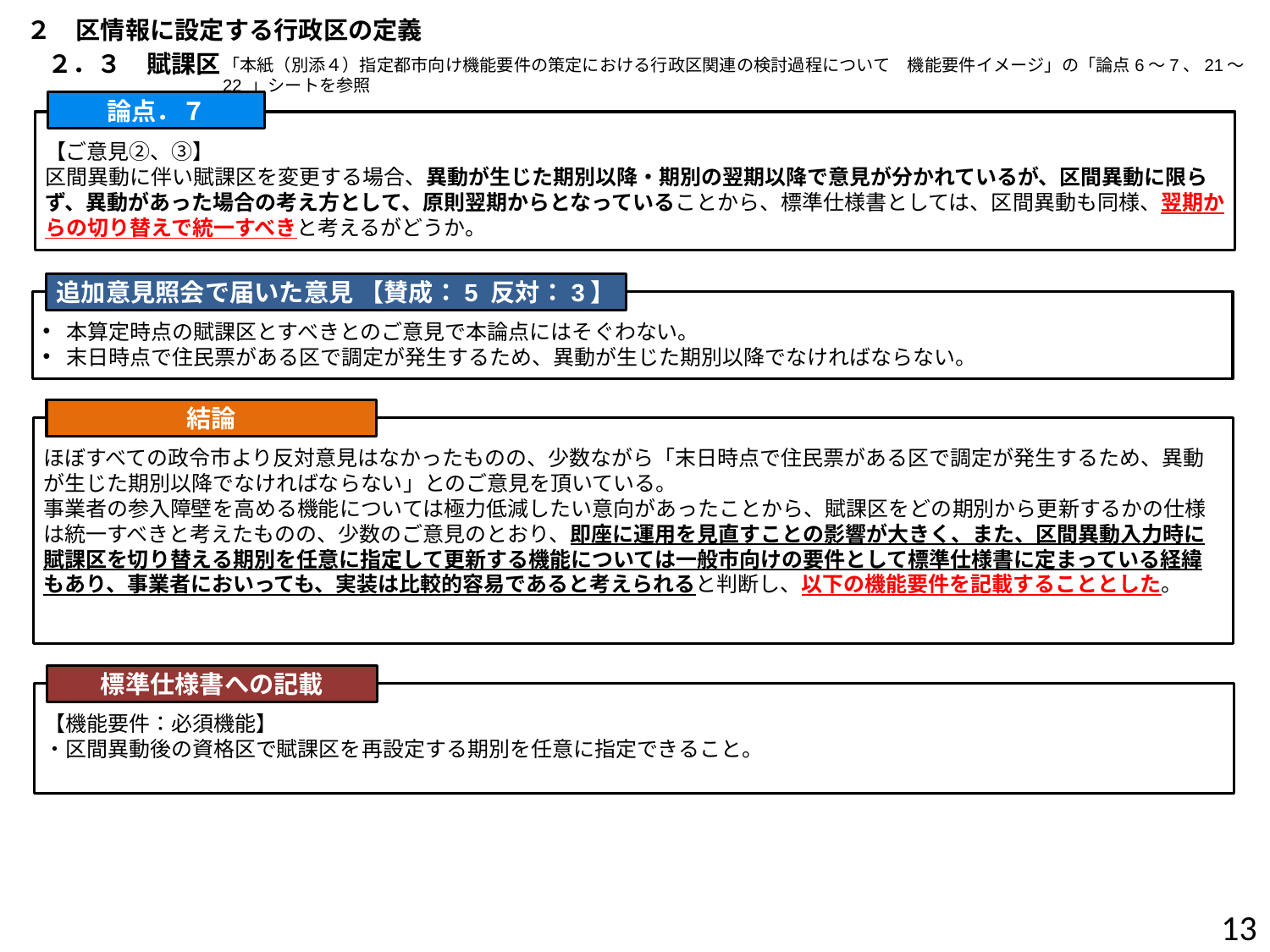

２　区情報に設定する行政区の定義
２．３　賦課区
「本紙（別添４）指定都市向け機能要件の策定における行政区関連の検討過程について　機能要件イメージ」の「論点6～7、21～22 」シートを参照
論点．７

【ご意見②、③】
区間異動に伴い賦課区を変更する場合、異動が生じた期別以降・期別の翌期以降で意見が分かれているが、区間異動に限らず、異動があった場合の考え方として、原則翌期からとなっていることから、標準仕様書としては、区間異動も同様、翌期からの切り替えで統一すべきと考えるがどうか。
追加意見照会で届いた意見 【賛成：5 反対：3】

本算定時点の賦課区とすべきとのご意見で本論点にはそぐわない。
末日時点で住民票がある区で調定が発生するため、異動が生じた期別以降でなければならない。
結論

ほぼすべての政令市より反対意見はなかったものの、少数ながら「末日時点で住民票がある区で調定が発生するため、異動が生じた期別以降でなければならない」とのご意見を頂いている。
事業者の参入障壁を高める機能については極力低減したい意向があったことから、賦課区をどの期別から更新するかの仕様は統一すべきと考えたものの、少数のご意見のとおり、即座に運用を見直すことの影響が大きく、また、区間異動入力時に賦課区を切り替える期別を任意に指定して更新する機能については一般市向けの要件として標準仕様書に定まっている経緯もあり、事業者においっても、実装は比較的容易であると考えられると判断し、以下の機能要件を記載することとした。
標準仕様書への記載

【機能要件：必須機能】
・区間異動後の資格区で賦課区を再設定する期別を任意に指定できること。
13